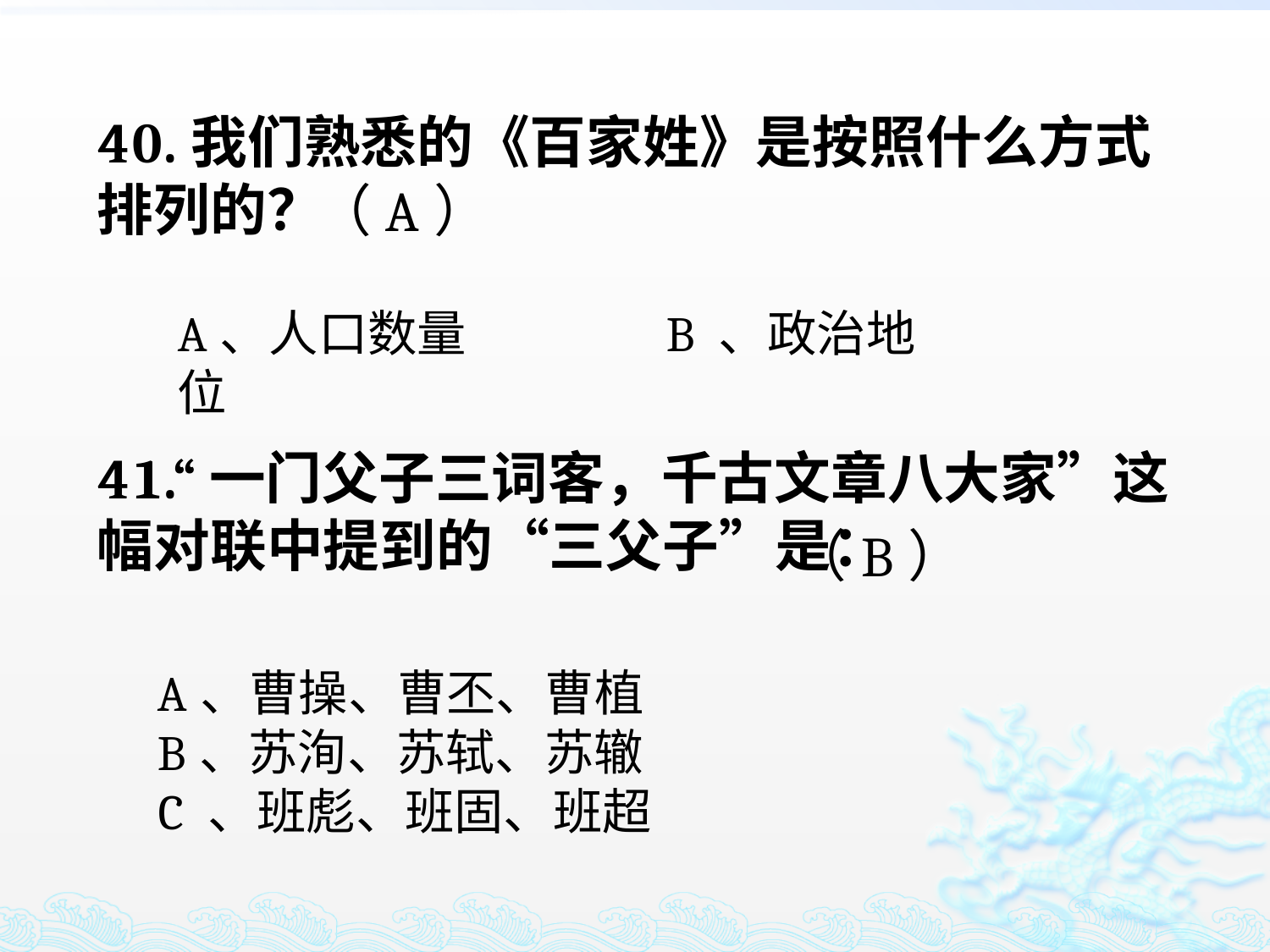

40.我们熟悉的《百家姓》是按照什么方式排列的？
（A）
A、人口数量                 B 、政治地位
41.“一门父子三词客，千古文章八大家”这幅对联中提到的“三父子”是：
（B）
A、曹操、曹丕、曹植
B、苏洵、苏轼、苏辙
C 、班彪、班固、班超